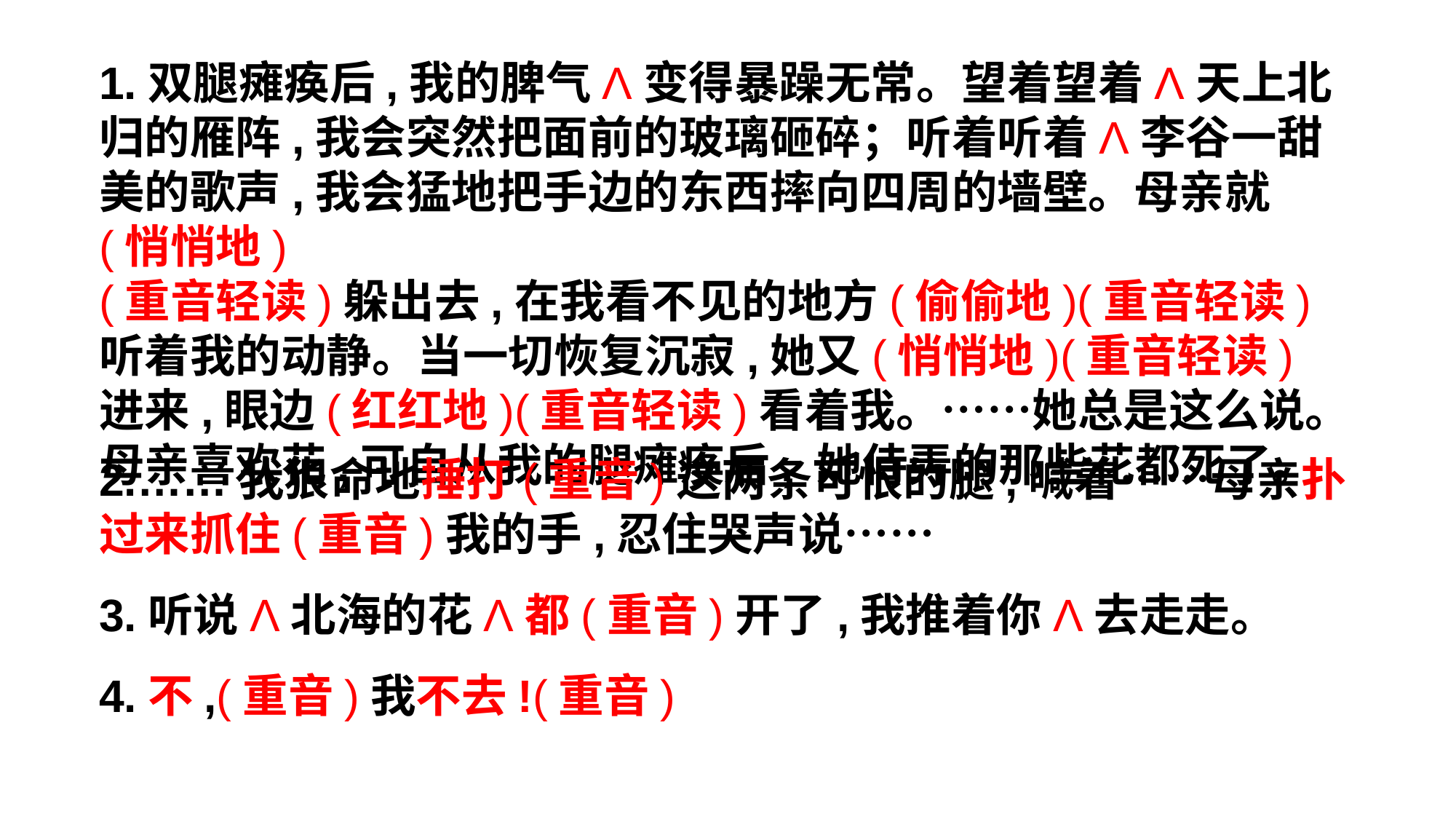

1.双腿瘫痪后,我的脾气Λ变得暴躁无常。望着望着Λ天上北归的雁阵,我会突然把面前的玻璃砸碎；听着听着Λ李谷一甜美的歌声,我会猛地把手边的东西摔向四周的墙壁。母亲就(悄悄地)
(重音轻读)躲出去,在我看不见的地方(偷偷地)(重音轻读)听着我的动静。当一切恢复沉寂,她又(悄悄地)(重音轻读)进来,眼边(红红地)(重音轻读)看着我。……她总是这么说。母亲喜欢花,可自从我的腿瘫痪后, 她侍弄的那些花都死了。
2.……我狠命地捶打(重音)这两条可恨的腿,喊着……母亲扑过来抓住(重音)我的手,忍住哭声说……
3.听说Λ北海的花Λ都(重音)开了,我推着你Λ去走走。
4.不,(重音)我不去!(重音)